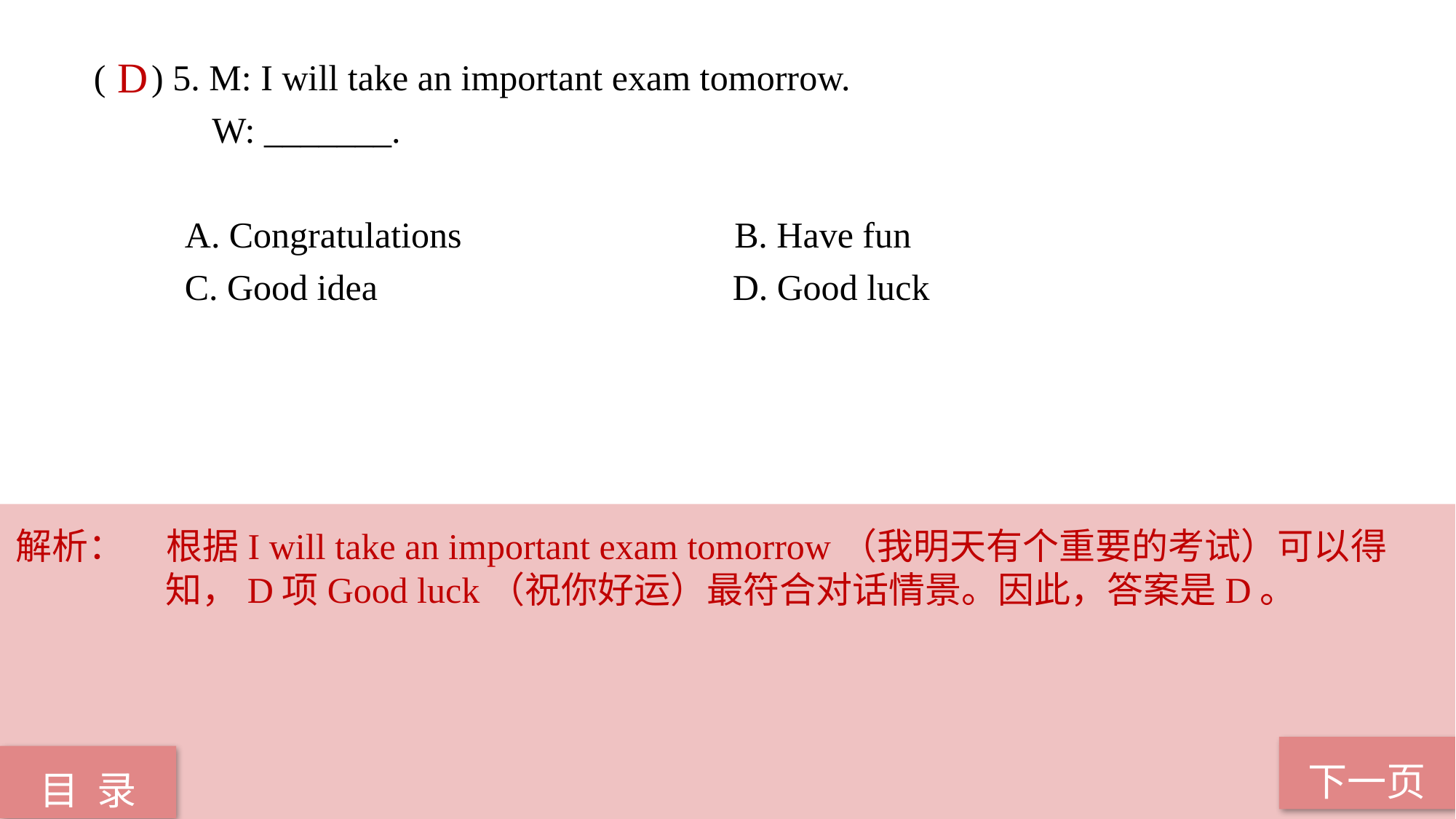

(     ) 5. M: I will take an important exam tomorrow.
             W: _______.

          A. Congratulations                              B. Have fun
          C. Good idea                                       D. Good luck
D
解析： 	根据I will take an important exam tomorrow（我明天有个重要的考试）可以得知，D项Good luck（祝你好运）最符合对话情景。因此，答案是D。
下一页